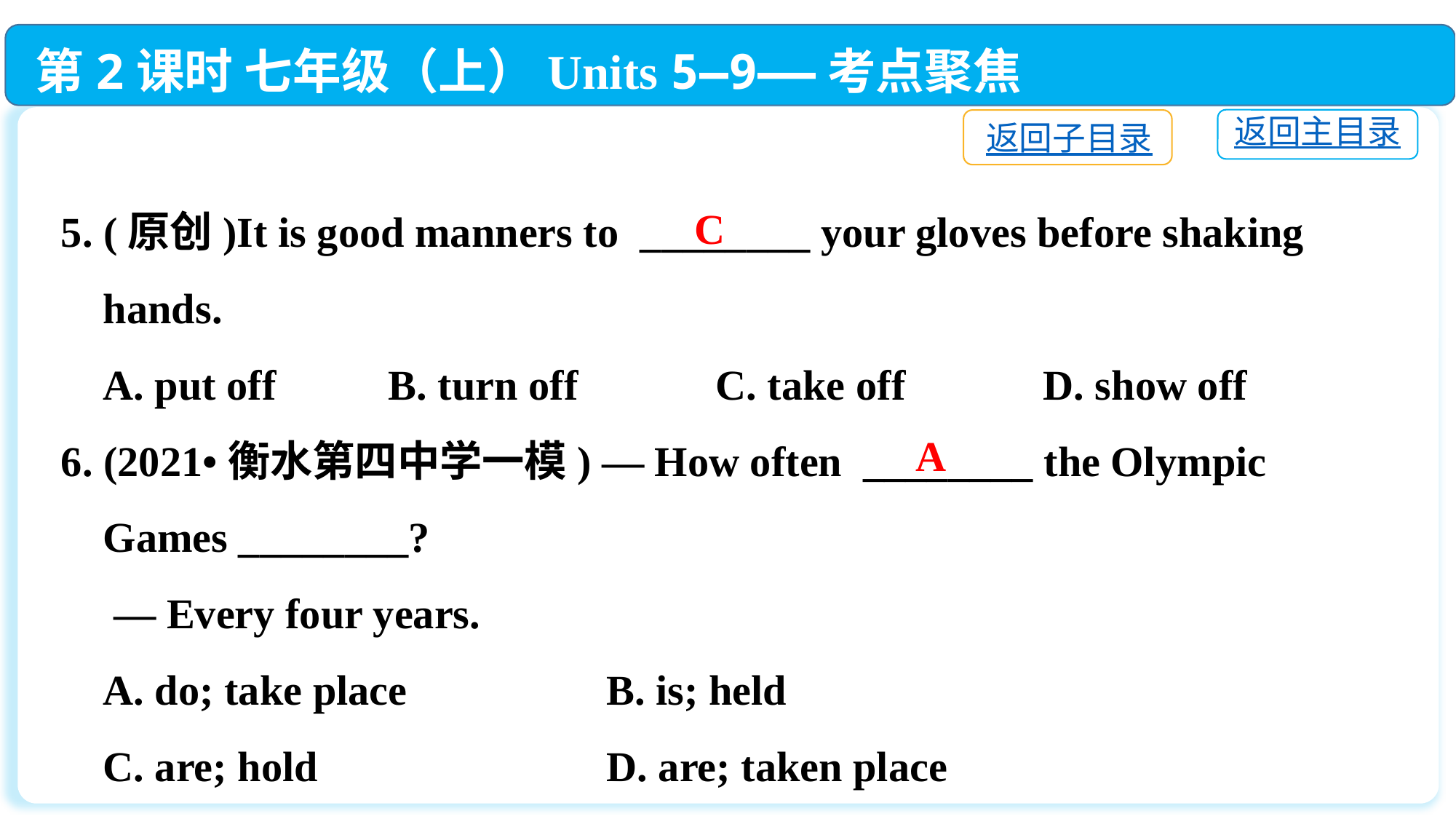

第2课时 七年级（上）Units 5—9——考点聚焦

返回主目录

返回子目录
5. (原创)It is good manners to  ________ your gloves before shaking
    hands.
    A. put off	  	B. turn off		C. take off		D. show off
6. (2021•衡水第四中学一模) — How often  ________ the Olympic
    Games ________?
     — Every four years.
    A. do; take place		B. is; held
    C. are; hold			D. are; taken place
C
A